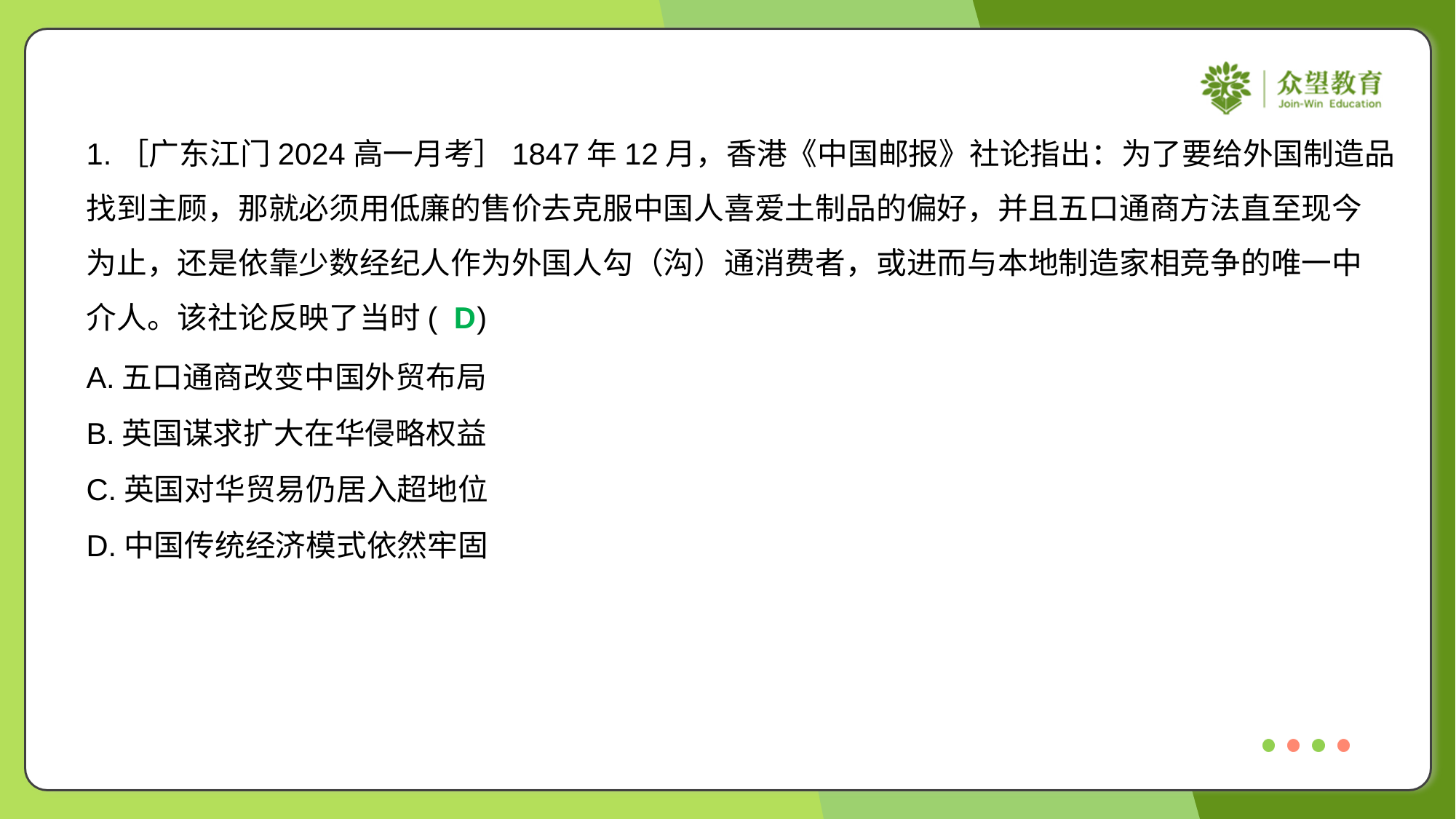

1.［广东江门2024高一月考］1847年12月，香港《中国邮报》社论指出：为了要给外国制造品
找到主顾，那就必须用低廉的售价去克服中国人喜爱土制品的偏好，并且五口通商方法直至现今
为止，还是依靠少数经纪人作为外国人勾（沟）通消费者，或进而与本地制造家相竞争的唯一中
介人。该社论反映了当时(     )
D
A.五口通商改变中国外贸布局
B.英国谋求扩大在华侵略权益
C.英国对华贸易仍居入超地位
D.中国传统经济模式依然牢固